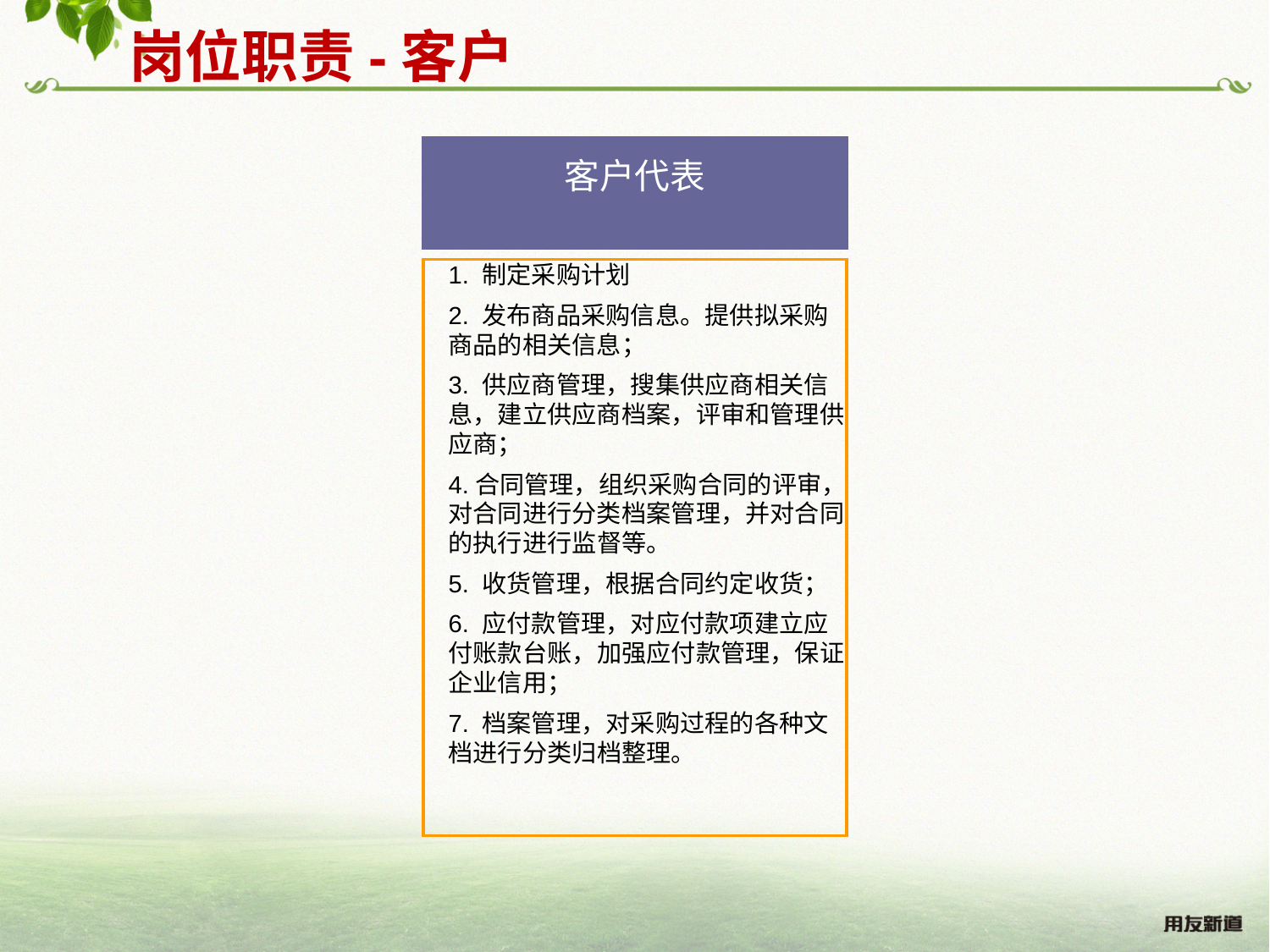

岗位职责-客户
客户代表
1. 制定采购计划
2. 发布商品采购信息。提供拟采购商品的相关信息；
3. 供应商管理，搜集供应商相关信息，建立供应商档案，评审和管理供应商；
4.合同管理，组织采购合同的评审，对合同进行分类档案管理，并对合同的执行进行监督等。
5. 收货管理，根据合同约定收货；
6. 应付款管理，对应付款项建立应付账款台账，加强应付款管理，保证企业信用；
7. 档案管理，对采购过程的各种文档进行分类归档整理。